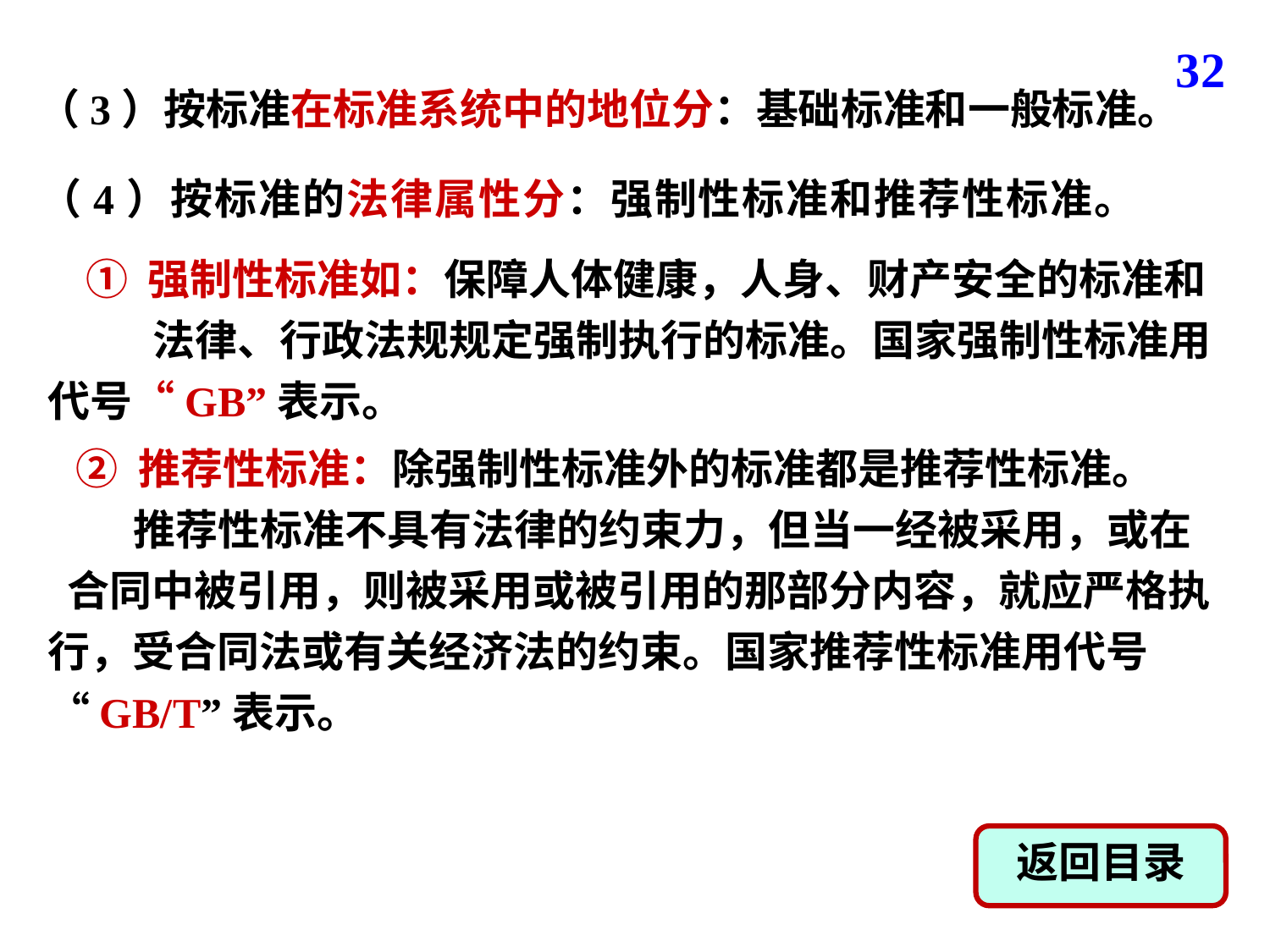

32
（3）按标准在标准系统中的地位分：基础标准和一般标准。
（4）按标准的法律属性分：强制性标准和推荐性标准。
    ① 强制性标准如：保障人体健康，人身、财产安全的标准和
          法律、行政法规规定强制执行的标准。国家强制性标准用代号“GB”表示。
   ② 推荐性标准：除强制性标准外的标准都是推荐性标准。
        推荐性标准不具有法律的约束力，但当一经被采用，或在
 合同中被引用，则被采用或被引用的那部分内容，就应严格执行，受合同法或有关经济法的约束。国家推荐性标准用代号“GB/T”表示。
返回目录